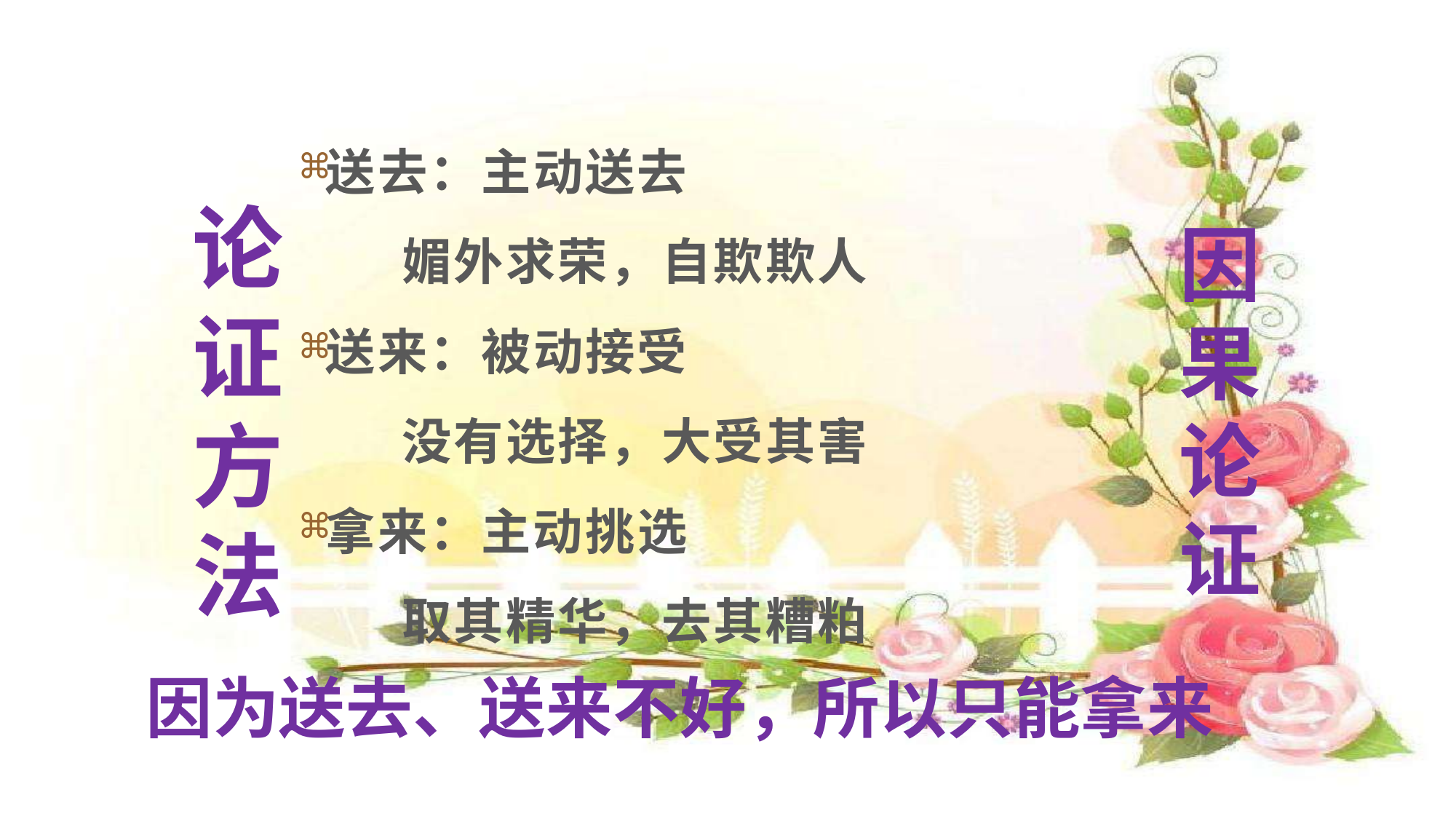

送去：主动送去
       媚外求荣，自欺欺人
送来：被动接受
       没有选择，大受其害
拿来：主动挑选
       取其精华，去其糟粕

论证方法
因果论证
因为送去、送来不好，所以只能拿来